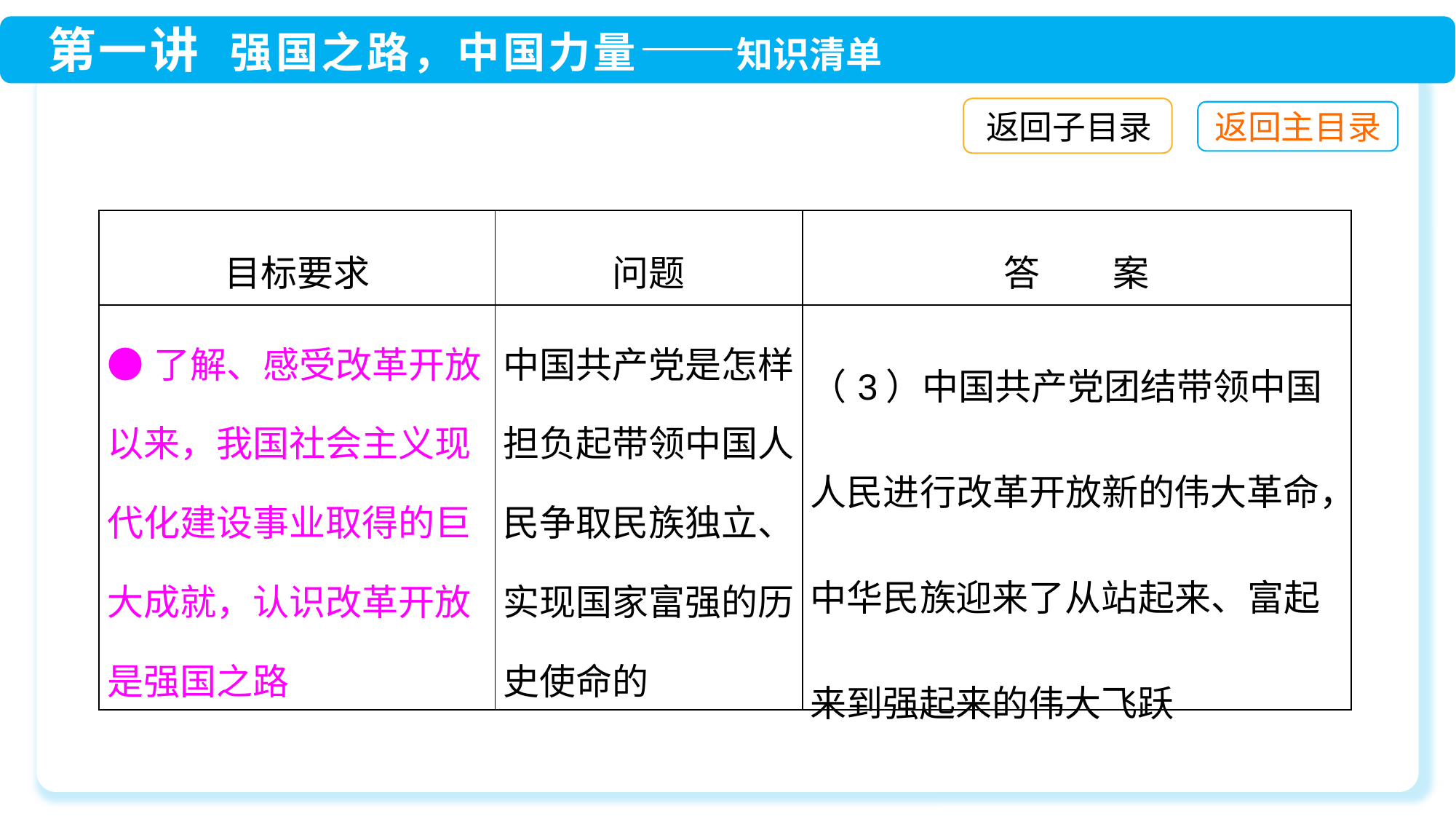

返回子目录
| 目标要求 | 问题 | 答　　案 |
| --- | --- | --- |
| ●了解、感受改革开放以来，我国社会主义现代化建设事业取得的巨大成就，认识改革开放是强国之路 | 中国共产党是怎样担负起带领中国人民争取民族独立、实现国家富强的历史使命的 | （3）中国共产党团结带领中国人民进行改革开放新的伟大革命，中华民族迎来了从站起来、富起来到强起来的伟大飞跃 |